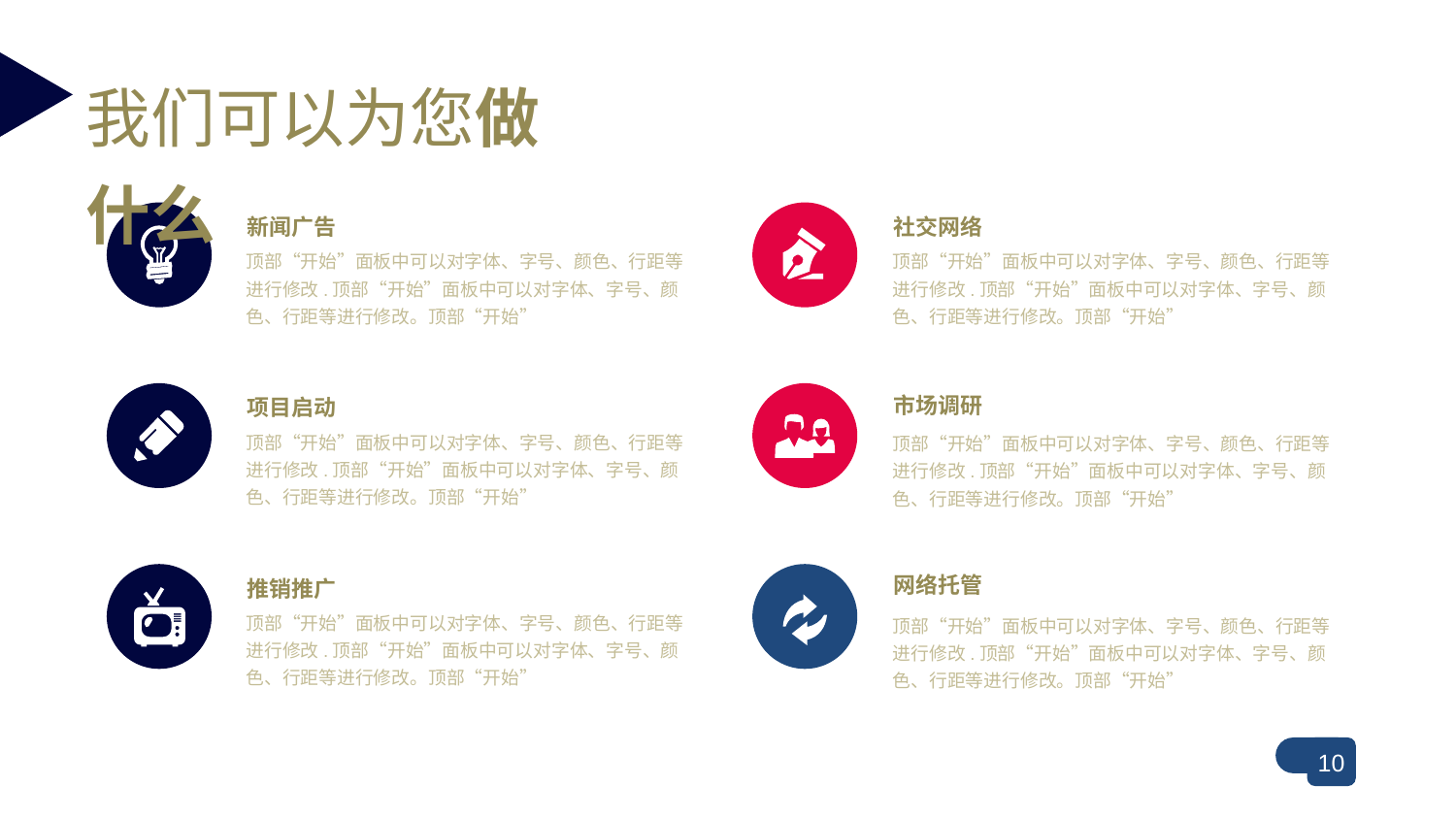

我们可以为您做什么

社交网络
顶部“开始”面板中可以对字体、字号、颜色、行距等进行修改.顶部“开始”面板中可以对字体、字号、颜色、行距等进行修改。顶部“开始”

新闻广告
顶部“开始”面板中可以对字体、字号、颜色、行距等进行修改.顶部“开始”面板中可以对字体、字号、颜色、行距等进行修改。顶部“开始”

项目启动
顶部“开始”面板中可以对字体、字号、颜色、行距等进行修改.顶部“开始”面板中可以对字体、字号、颜色、行距等进行修改。顶部“开始”

市场调研
顶部“开始”面板中可以对字体、字号、颜色、行距等进行修改.顶部“开始”面板中可以对字体、字号、颜色、行距等进行修改。顶部“开始”

推销推广
顶部“开始”面板中可以对字体、字号、颜色、行距等进行修改.顶部“开始”面板中可以对字体、字号、颜色、行距等进行修改。顶部“开始”

网络托管
顶部“开始”面板中可以对字体、字号、颜色、行距等进行修改.顶部“开始”面板中可以对字体、字号、颜色、行距等进行修改。顶部“开始”
10